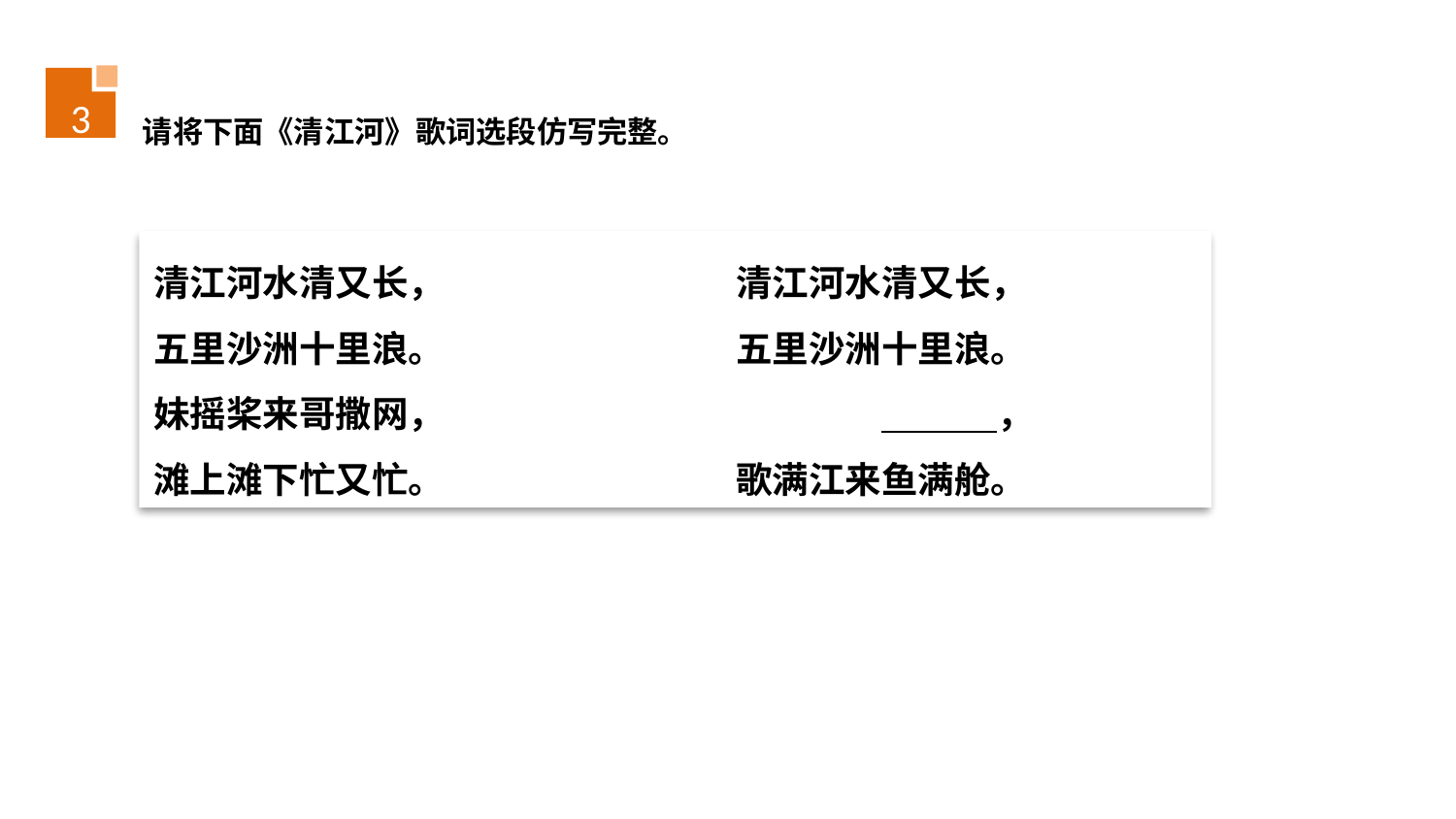

请将下面《清江河》歌词选段仿写完整。

3
清江河水清又长，		清江河水清又长，
五里沙洲十里浪。		五里沙洲十里浪。
妹摇桨来哥撒网，			              ，
滩上滩下忙又忙。		歌满江来鱼满舱。